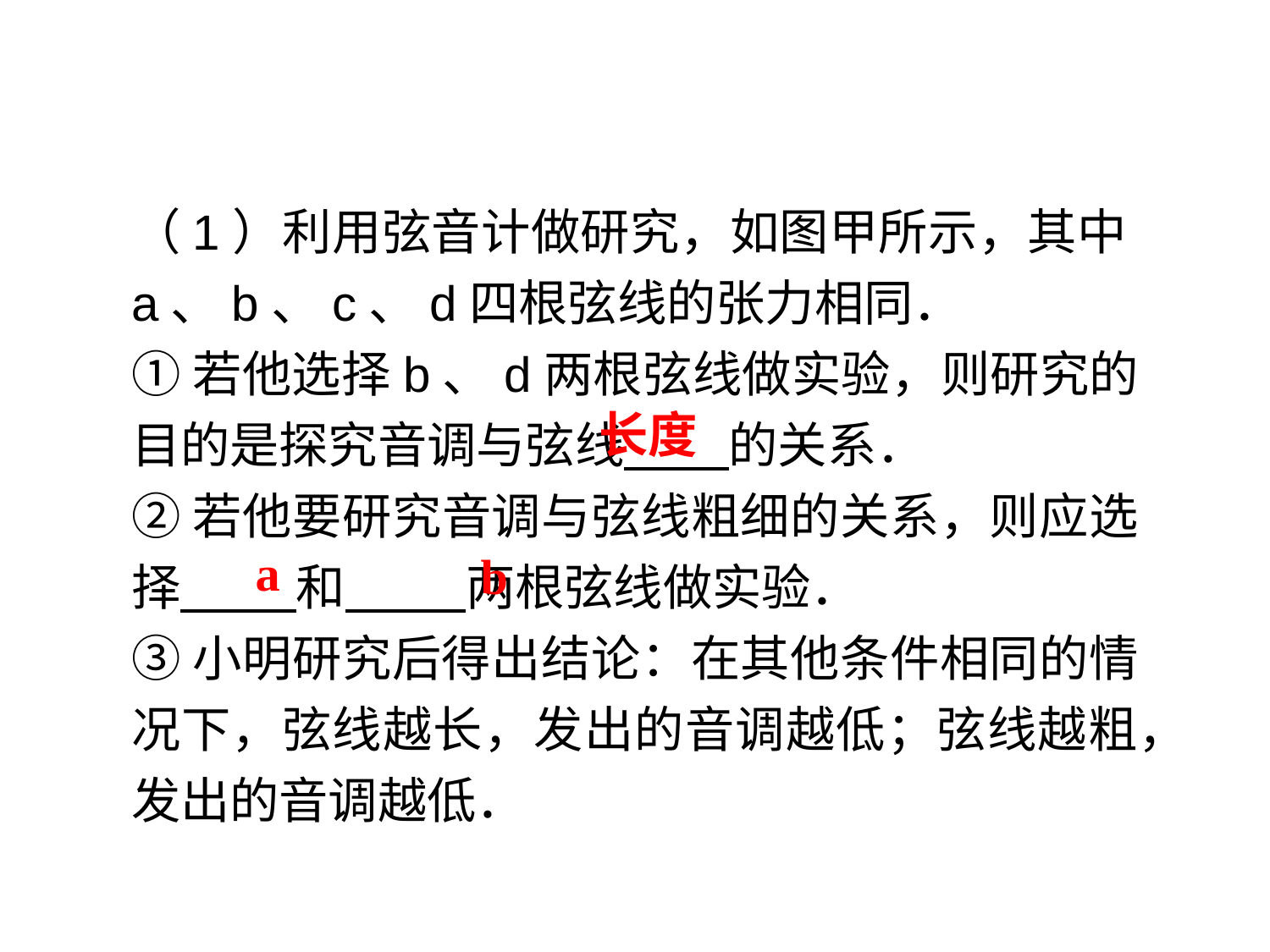

（1）利用弦音计做研究，如图甲所示，其中a、b、c、d四根弦线的张力相同．
①若他选择b、d两根弦线做实验，则研究的目的是探究音调与弦线　     的关系．
②若他要研究音调与弦线粗细的关系，则应选择　      和　  　两根弦线做实验．
③小明研究后得出结论：在其他条件相同的情况下，弦线越长，发出的音调越低；弦线越粗，发出的音调越低．
长度
a
b